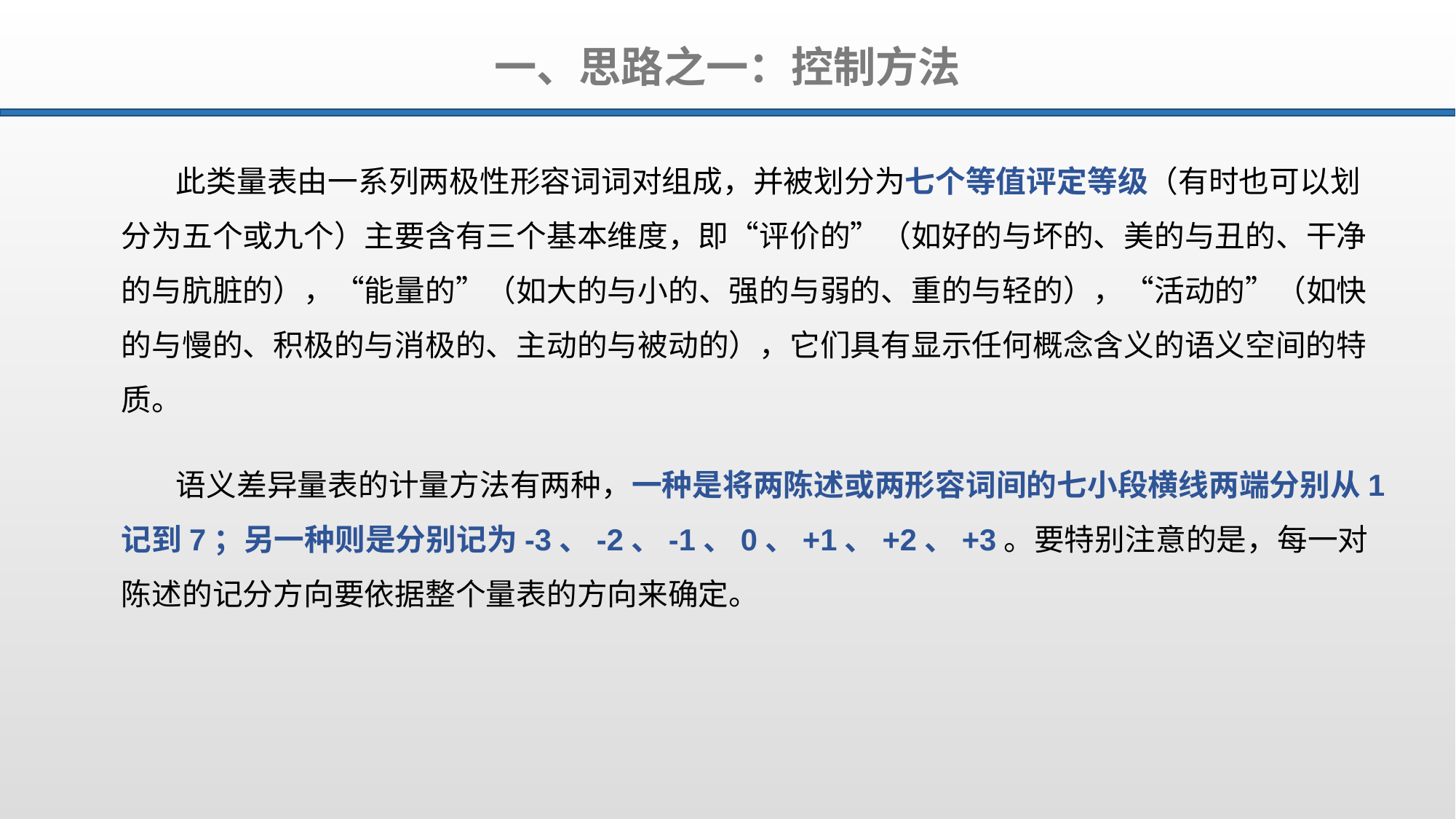

一、思路之一：控制方法

此类量表由一系列两极性形容词词对组成，并被划分为七个等值评定等级（有时也可以划分为五个或九个）主要含有三个基本维度，即“评价的”（如好的与坏的、美的与丑的、干净的与肮脏的），“能量的”（如大的与小的、强的与弱的、重的与轻的），“活动的”（如快的与慢的、积极的与消极的、主动的与被动的），它们具有显示任何概念含义的语义空间的特质。
语义差异量表的计量方法有两种，一种是将两陈述或两形容词间的七小段横线两端分别从1记到7；另一种则是分别记为-3、-2、-1、0、+1、+2、+3。要特别注意的是，每一对陈述的记分方向要依据整个量表的方向来确定。